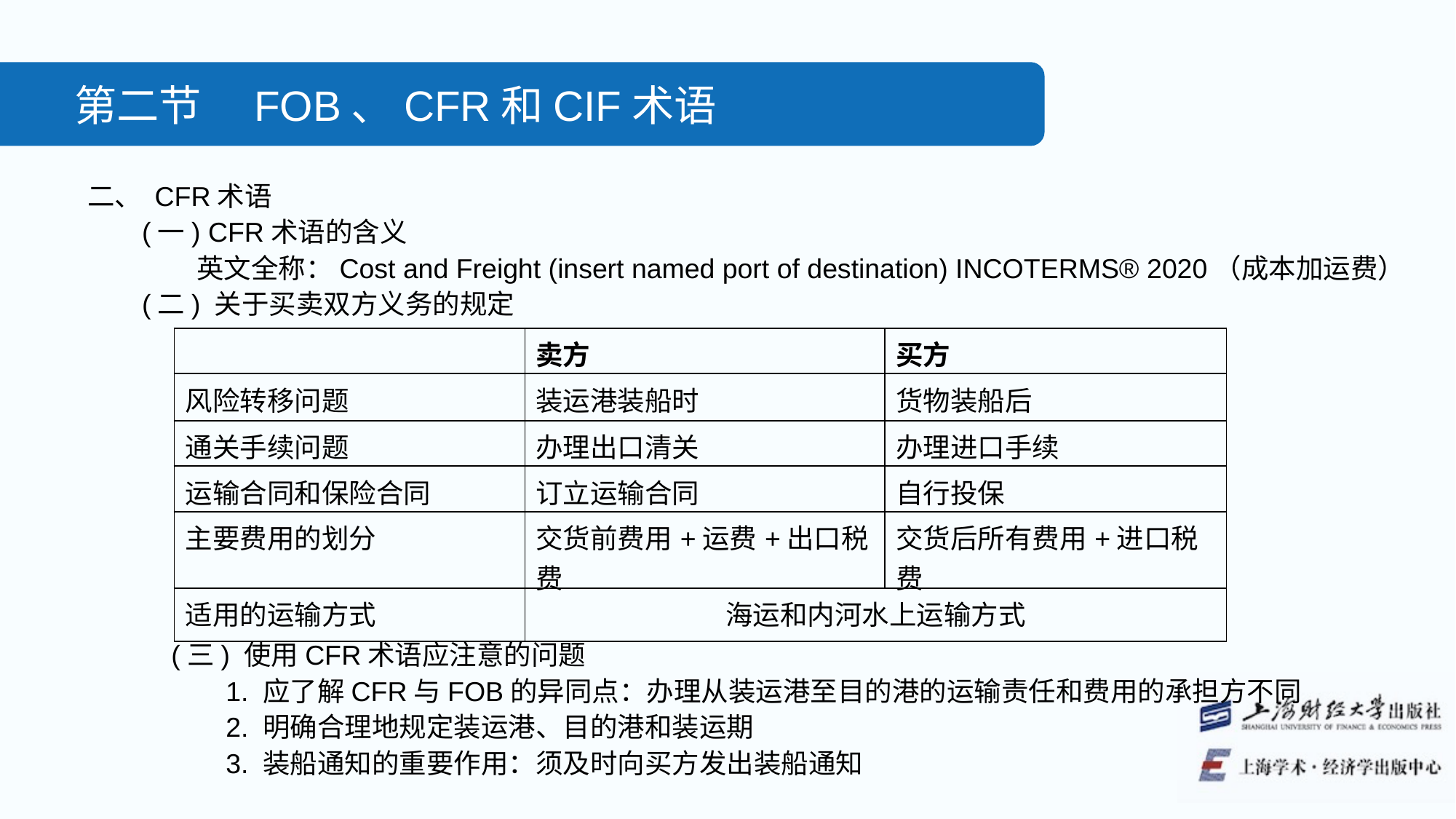

第二节　FOB、CFR和CIF术语
二、 CFR术语
(一) CFR术语的含义
英文全称：Cost and Freight (insert named port of destination) INCOTERMS® 2020（成本加运费）
(二) 关于买卖双方义务的规定
|  | 卖方 | 买方 |
| --- | --- | --- |
| 风险转移问题 | 装运港装船时 | 货物装船后 |
| 通关手续问题 | 办理出口清关 | 办理进口手续 |
| 运输合同和保险合同 | 订立运输合同 | 自行投保 |
| 主要费用的划分 | 交货前费用+运费+出口税费 | 交货后所有费用+进口税费 |
| 适用的运输方式 | 海运和内河水上运输方式 |  |
(三) 使用CFR术语应注意的问题
1. 应了解CFR与FOB的异同点：办理从装运港至目的港的运输责任和费用的承担方不同
2. 明确合理地规定装运港、目的港和装运期
3. 装船通知的重要作用：须及时向买方发出装船通知